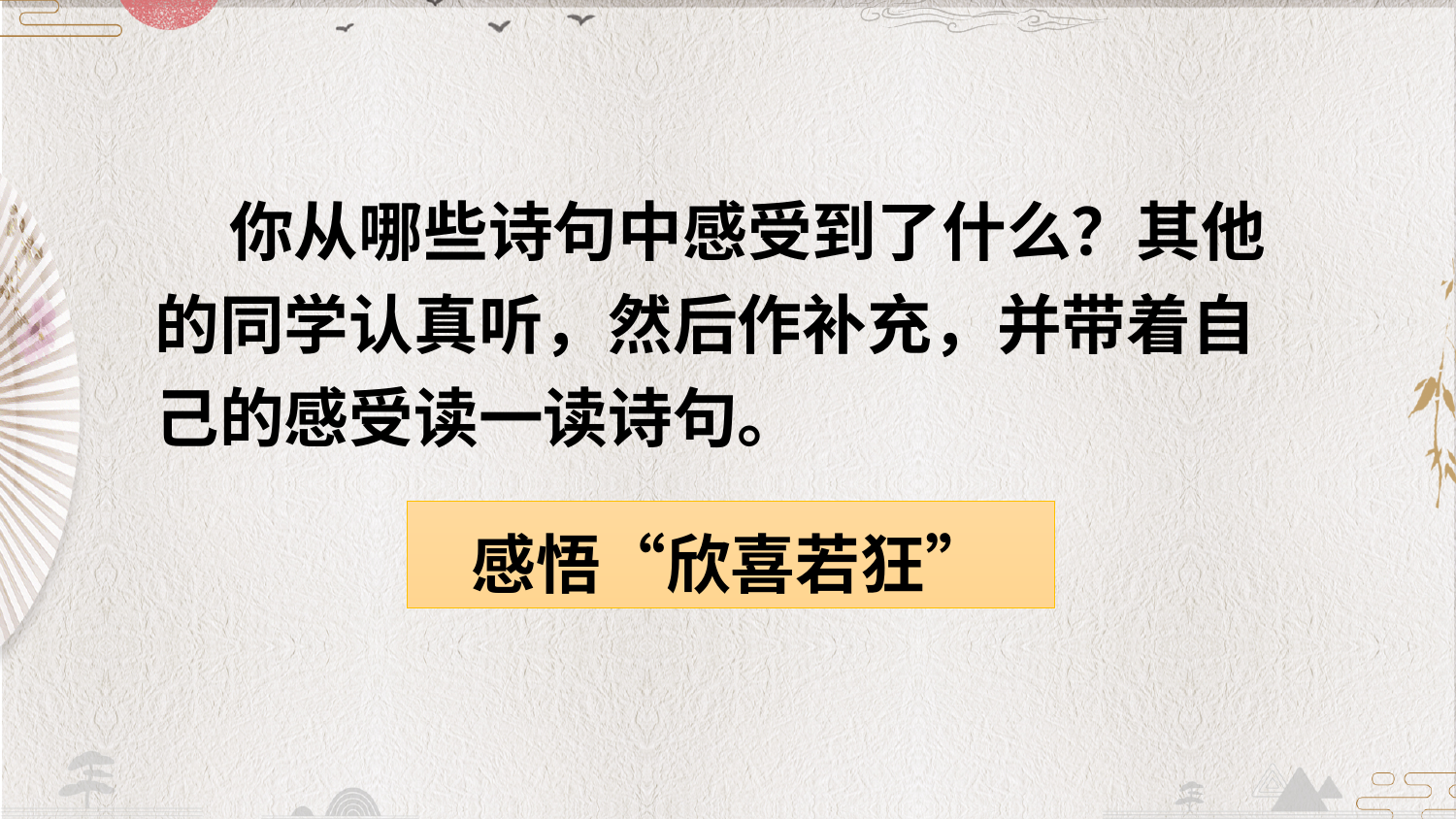

你从哪些诗句中感受到了什么？其他的同学认真听，然后作补充，并带着自己的感受读一读诗句。
感悟“欣喜若狂”